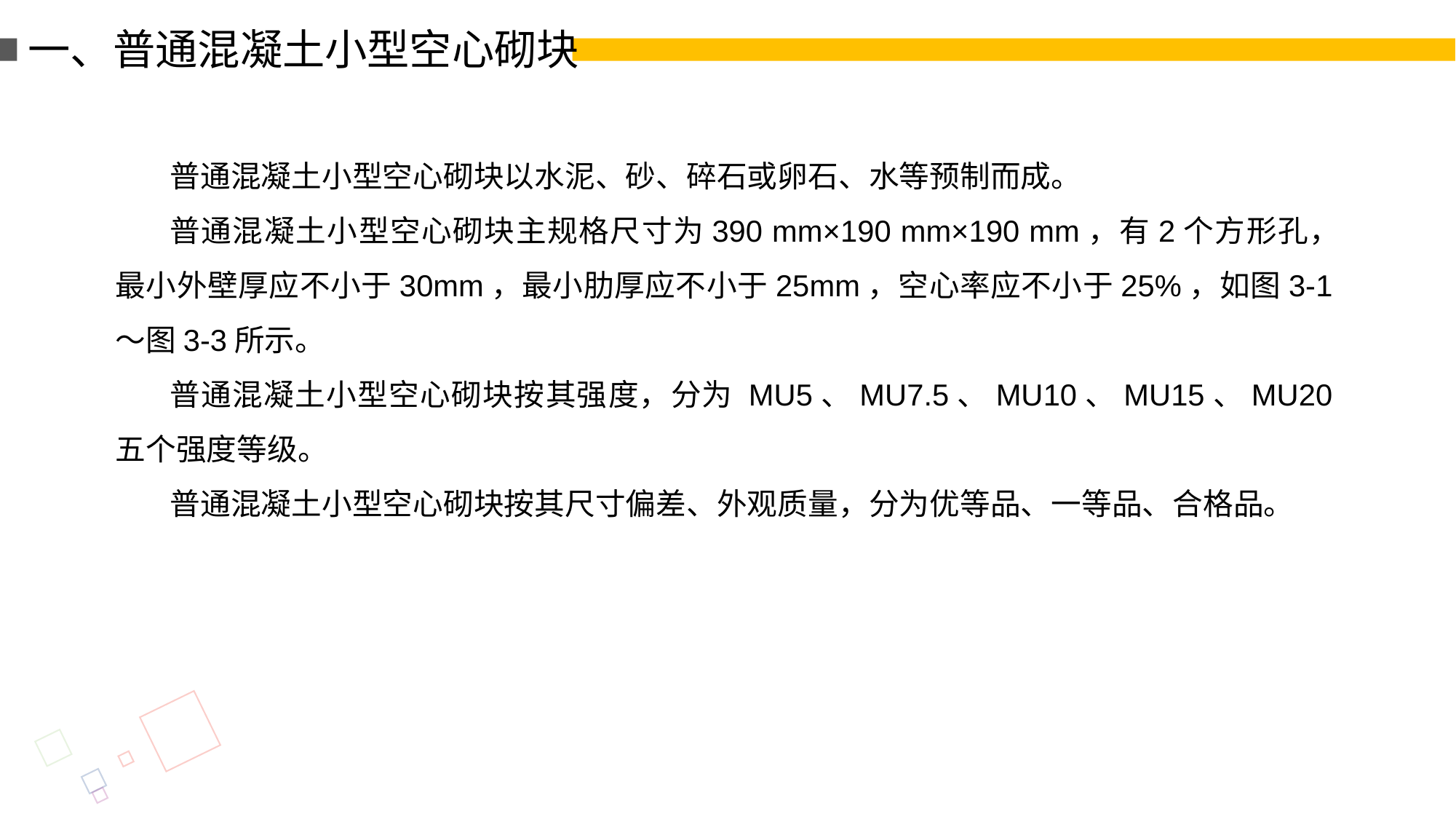

一、普通混凝土小型空心砌块
普通混凝土小型空心砌块以水泥、砂、碎石或卵石、水等预制而成。
普通混凝土小型空心砌块主规格尺寸为390 mm×190 mm×190 mm，有2个方形孔，最小外壁厚应不小于30mm，最小肋厚应不小于25mm，空心率应不小于25%，如图3-1～图3-3所示。
普通混凝土小型空心砌块按其强度，分为 MU5、MU7.5、MU10、MU15、MU20五个强度等级。
普通混凝土小型空心砌块按其尺寸偏差、外观质量，分为优等品、一等品、合格品。